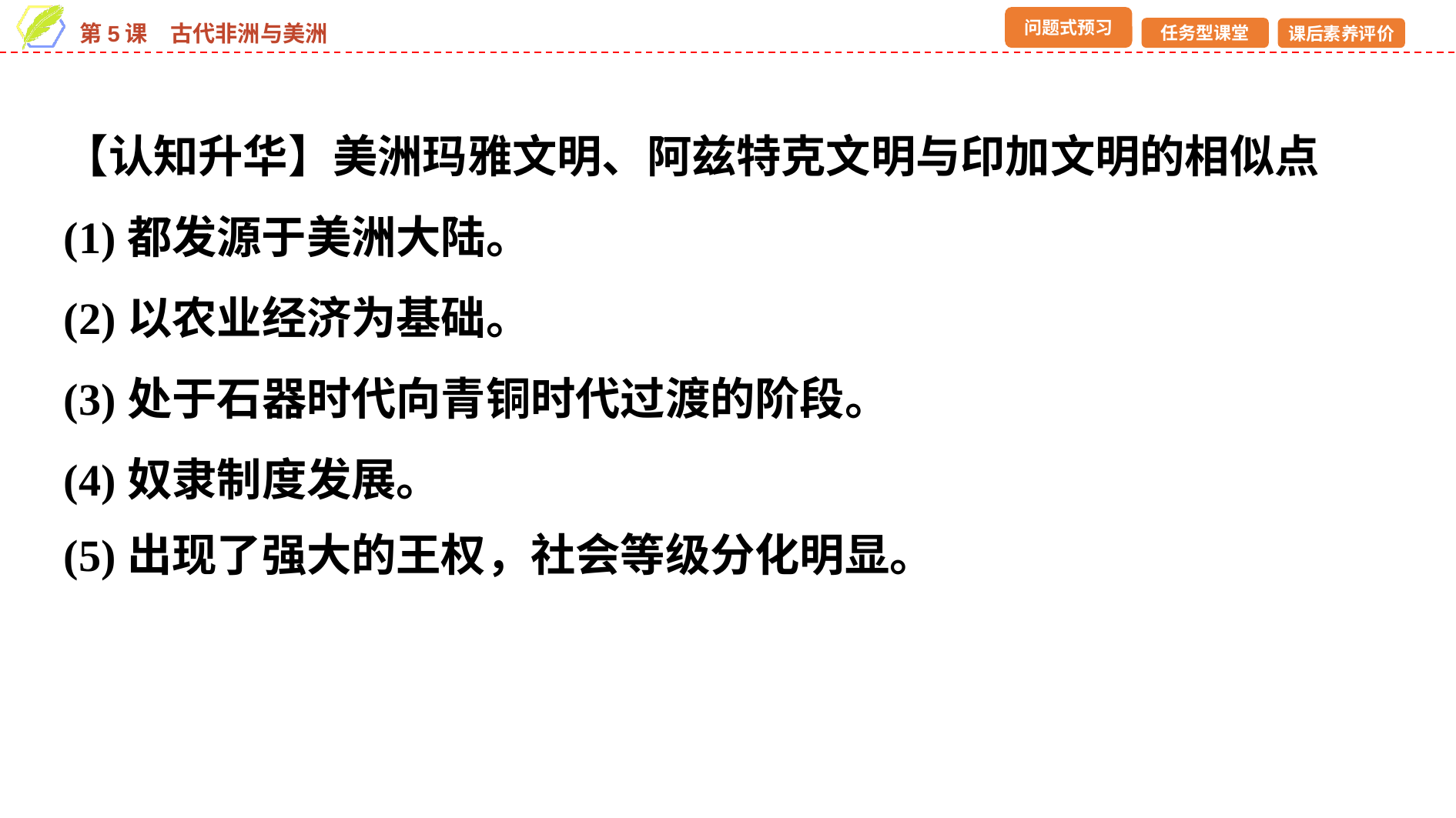

【认知升华】美洲玛雅文明、阿兹特克文明与印加文明的相似点
(1)都发源于美洲大陆。
(2)以农业经济为基础。
(3)处于石器时代向青铜时代过渡的阶段。
(4)奴隶制度发展。
(5)出现了强大的王权，社会等级分化明显。